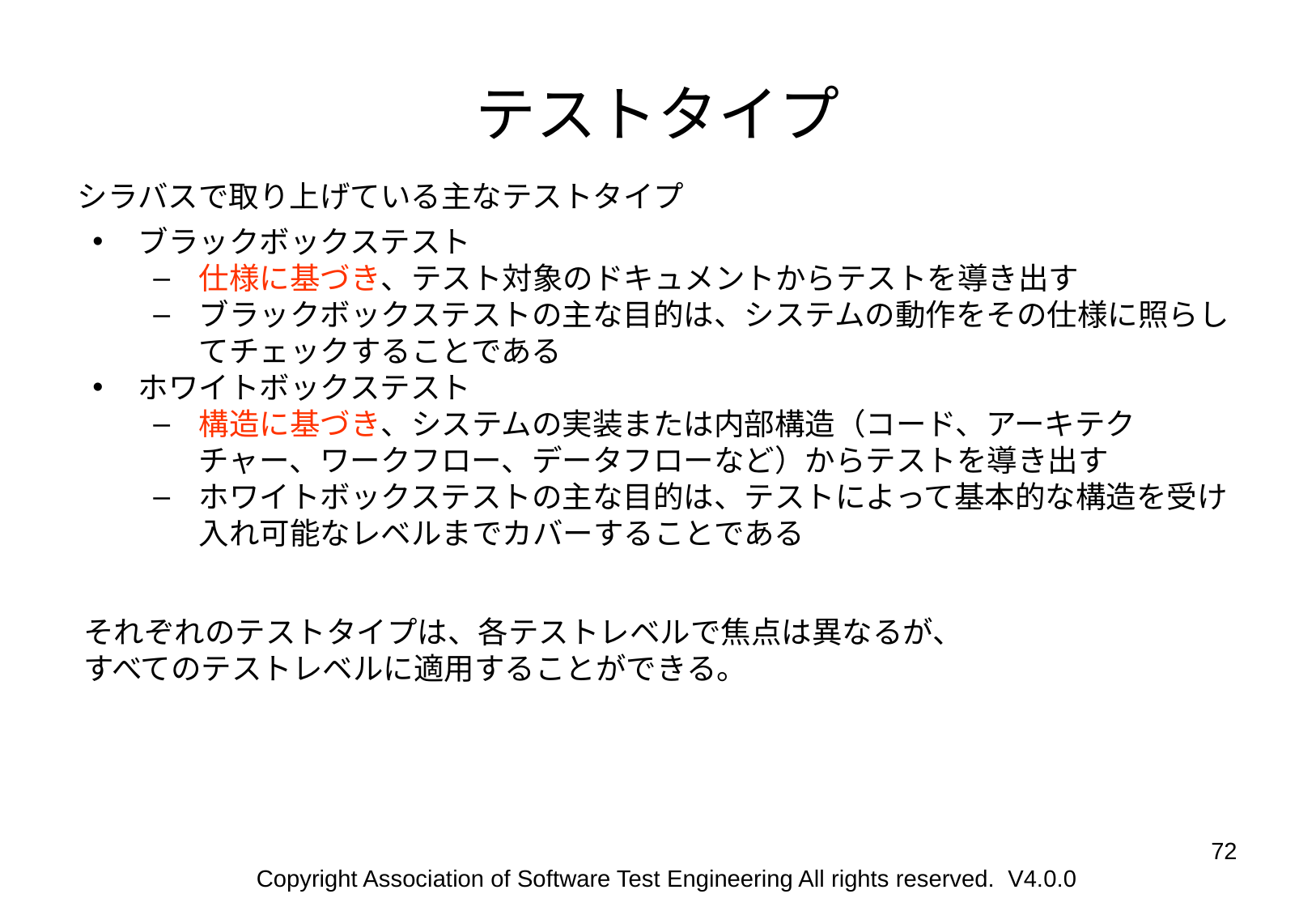

# テストタイプ
シラバスで取り上げている主なテストタイプ
ブラックボックステスト
仕様に基づき、テスト対象のドキュメントからテストを導き出す
ブラックボックステストの主な目的は、システムの動作をその仕様に照らしてチェックすることである
ホワイトボックステスト
構造に基づき、システムの実装または内部構造（コード、アーキテクチャー、ワークフロー、データフローなど）からテストを導き出す
ホワイトボックステストの主な目的は、テストによって基本的な構造を受け入れ可能なレベルまでカバーすることである

それぞれのテストタイプは、各テストレベルで焦点は異なるが、
すべてのテストレベルに適用することができる。
72
Copyright Association of Software Test Engineering All rights reserved.  V4.0.0